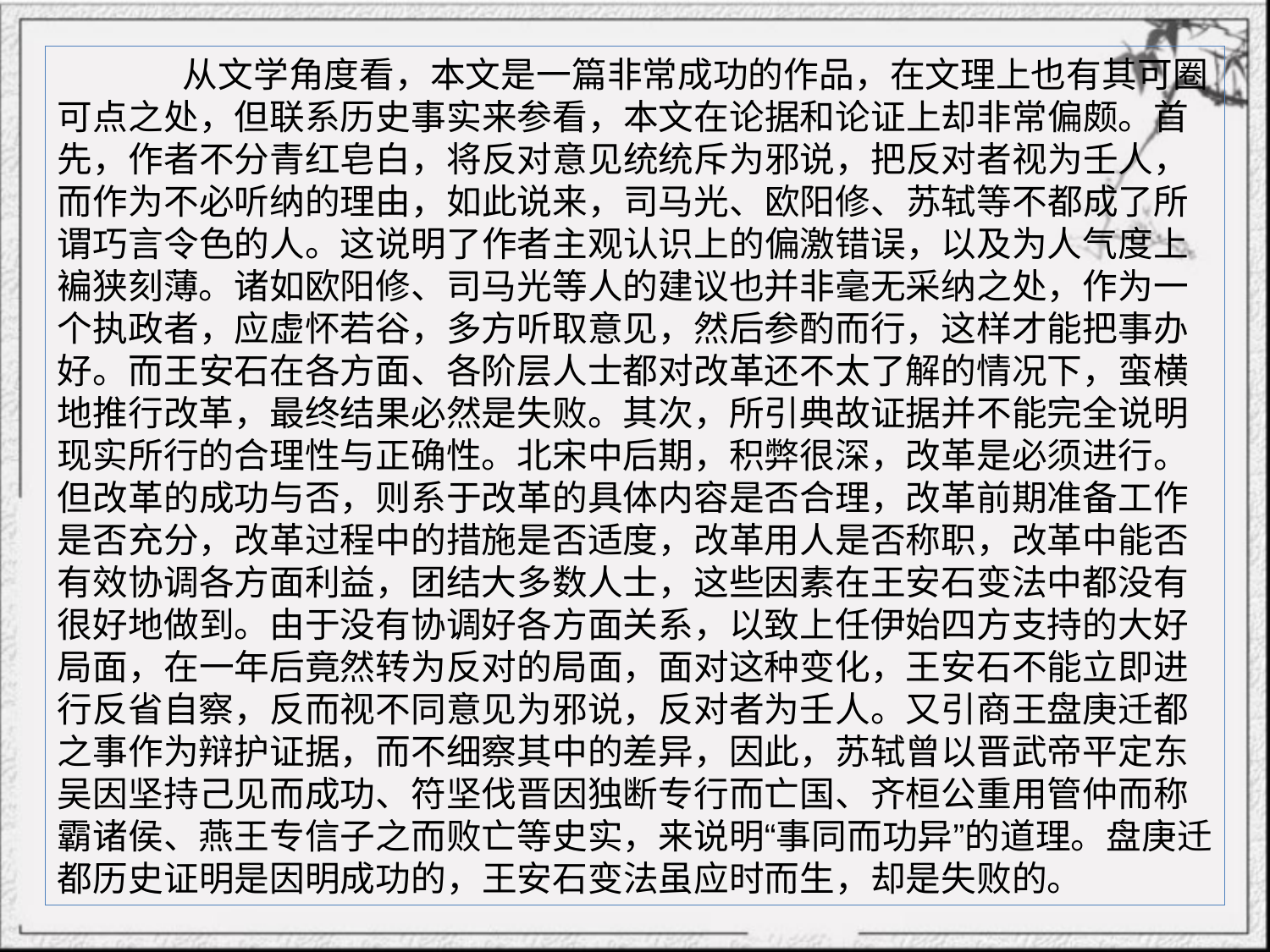

从文学角度看，本文是一篇非常成功的作品，在文理上也有其可圈可点之处，但联系历史事实来参看，本文在论据和论证上却非常偏颇。首先，作者不分青红皂白，将反对意见统统斥为邪说，把反对者视为壬人，而作为不必听纳的理由，如此说来，司马光、欧阳修、苏轼等不都成了所谓巧言令色的人。这说明了作者主观认识上的偏激错误，以及为人气度上褊狭刻薄。诸如欧阳修、司马光等人的建议也并非毫无采纳之处，作为一个执政者，应虚怀若谷，多方听取意见，然后参酌而行，这样才能把事办好。而王安石在各方面、各阶层人士都对改革还不太了解的情况下，蛮横地推行改革，最终结果必然是失败。其次，所引典故证据并不能完全说明现实所行的合理性与正确性。北宋中后期，积弊很深，改革是必须进行。但改革的成功与否，则系于改革的具体内容是否合理，改革前期准备工作是否充分，改革过程中的措施是否适度，改革用人是否称职，改革中能否有效协调各方面利益，团结大多数人士，这些因素在王安石变法中都没有很好地做到。由于没有协调好各方面关系，以致上任伊始四方支持的大好局面，在一年后竟然转为反对的局面，面对这种变化，王安石不能立即进行反省自察，反而视不同意见为邪说，反对者为壬人。又引商王盘庚迁都之事作为辩护证据，而不细察其中的差异，因此，苏轼曾以晋武帝平定东吴因坚持己见而成功、符坚伐晋因独断专行而亡国、齐桓公重用管仲而称霸诸侯、燕王专信子之而败亡等史实，来说明“事同而功异”的道理。盘庚迁都历史证明是因明成功的，王安石变法虽应时而生，却是失败的。